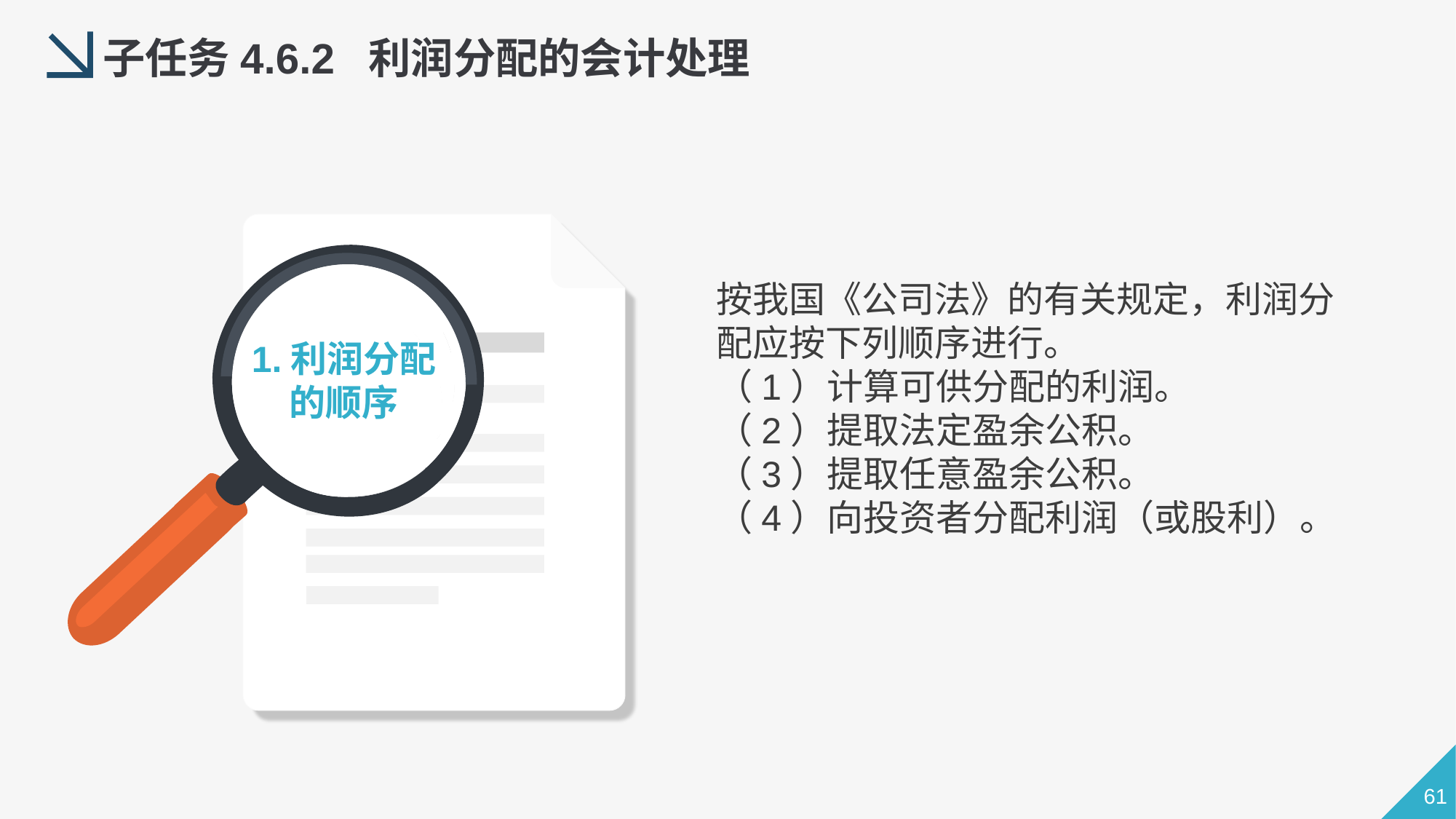

子任务4.6.2  利润分配的会计处理

按我国《公司法》的有关规定，利润分配应按下列顺序进行。
（1）计算可供分配的利润。
（2）提取法定盈余公积。
（3）提取任意盈余公积。
（4）向投资者分配利润（或股利）。
1.利润分配的顺序